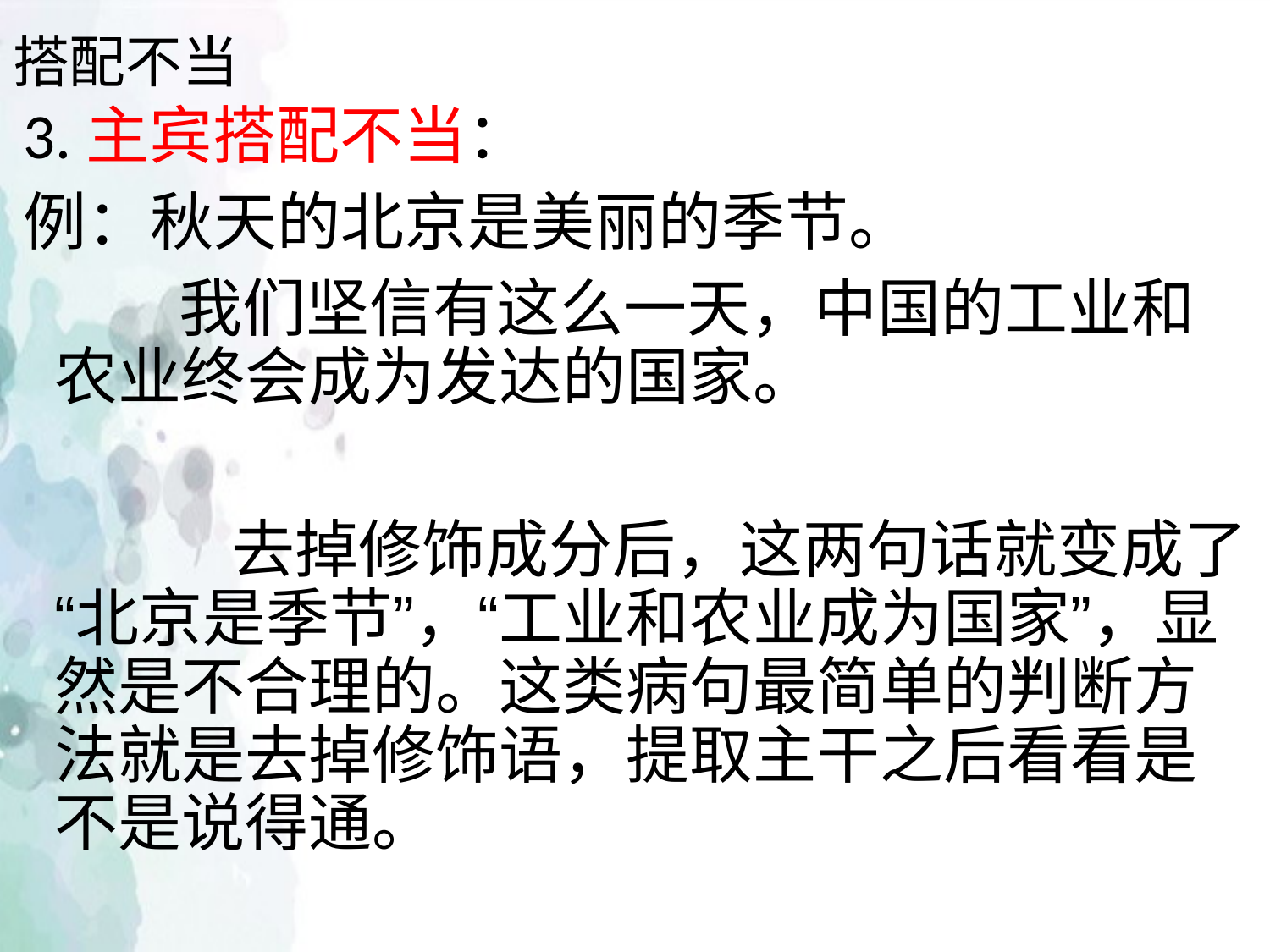

# 搭配不当
3.主宾搭配不当：
例：秋天的北京是美丽的季节。
        我们坚信有这么一天，中国的工业和农业终会成为发达的国家。

           去掉修饰成分后，这两句话就变成了“北京是季节”，“工业和农业成为国家”，显然是不合理的。这类病句最简单的判断方法就是去掉修饰语，提取主干之后看看是不是说得通。